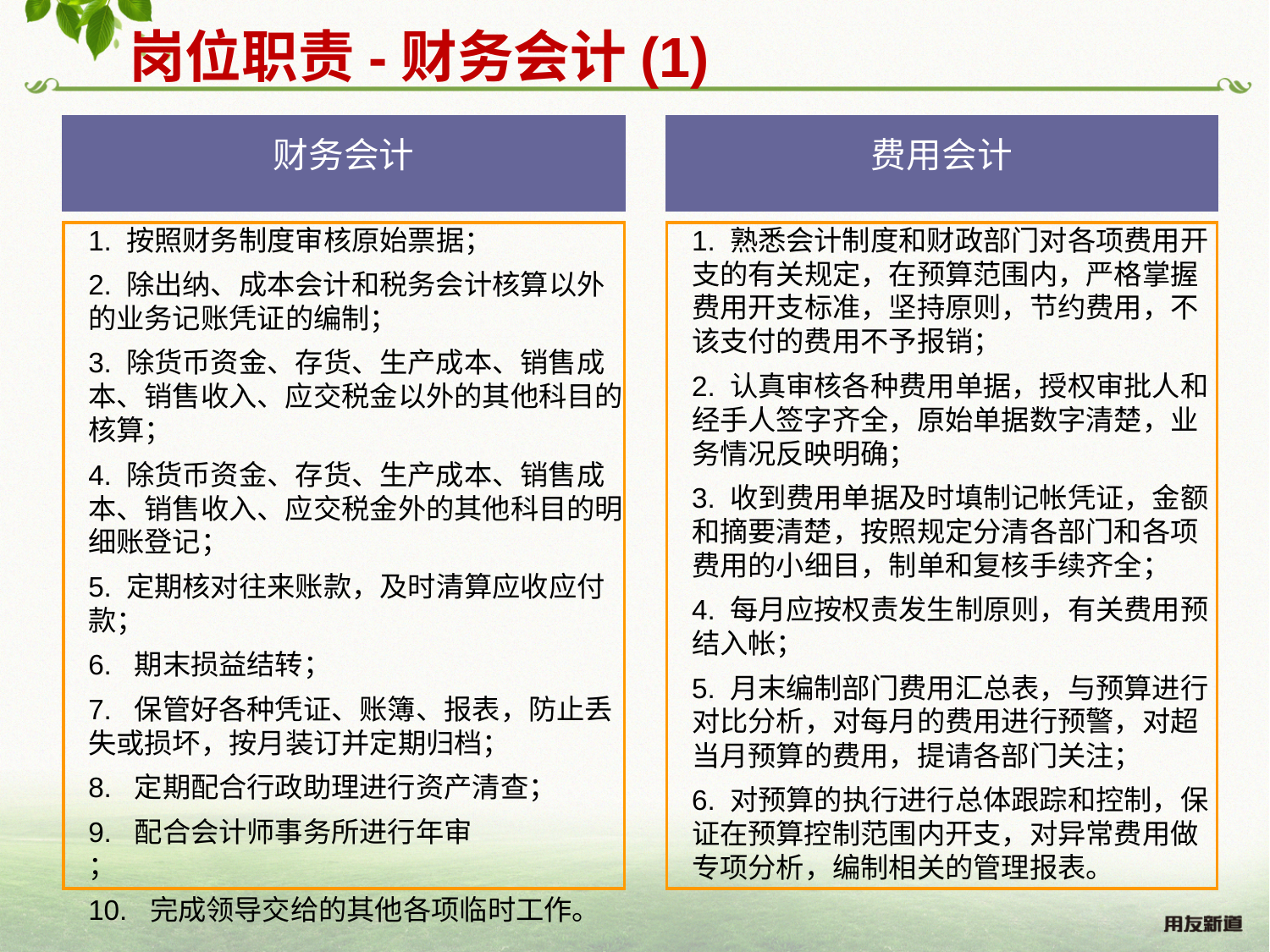

岗位职责-财务会计(1)
财务会计
1. 按照财务制度审核原始票据；
2. 除出纳、成本会计和税务会计核算以外的业务记账凭证的编制；
3. 除货币资金、存货、生产成本、销售成本、销售收入、应交税金以外的其他科目的核算；
4. 除货币资金、存货、生产成本、销售成本、销售收入、应交税金外的其他科目的明细账登记；
5. 定期核对往来账款，及时清算应收应付款；
6.  期末损益结转；
7.  保管好各种凭证、账簿、报表，防止丢失或损坏，按月装订并定期归档；
8.  定期配合行政助理进行资产清查；
9.  配合会计师事务所进行年审	；
10.  完成领导交给的其他各项临时工作。

1. 熟悉会计制度和财政部门对各项费用开支的有关规定，在预算范围内，严格掌握费用开支标准，坚持原则，节约费用，不该支付的费用不予报销；
2. 认真审核各种费用单据，授权审批人和经手人签字齐全，原始单据数字清楚，业务情况反映明确；
3. 收到费用单据及时填制记帐凭证，金额和摘要清楚，按照规定分清各部门和各项费用的小细目，制单和复核手续齐全；
4. 每月应按权责发生制原则，有关费用预结入帐；
5. 月末编制部门费用汇总表，与预算进行对比分析，对每月的费用进行预警，对超当月预算的费用，提请各部门关注；
6. 对预算的执行进行总体跟踪和控制，保证在预算控制范围内开支，对异常费用做专项分析，编制相关的管理报表。
费用会计